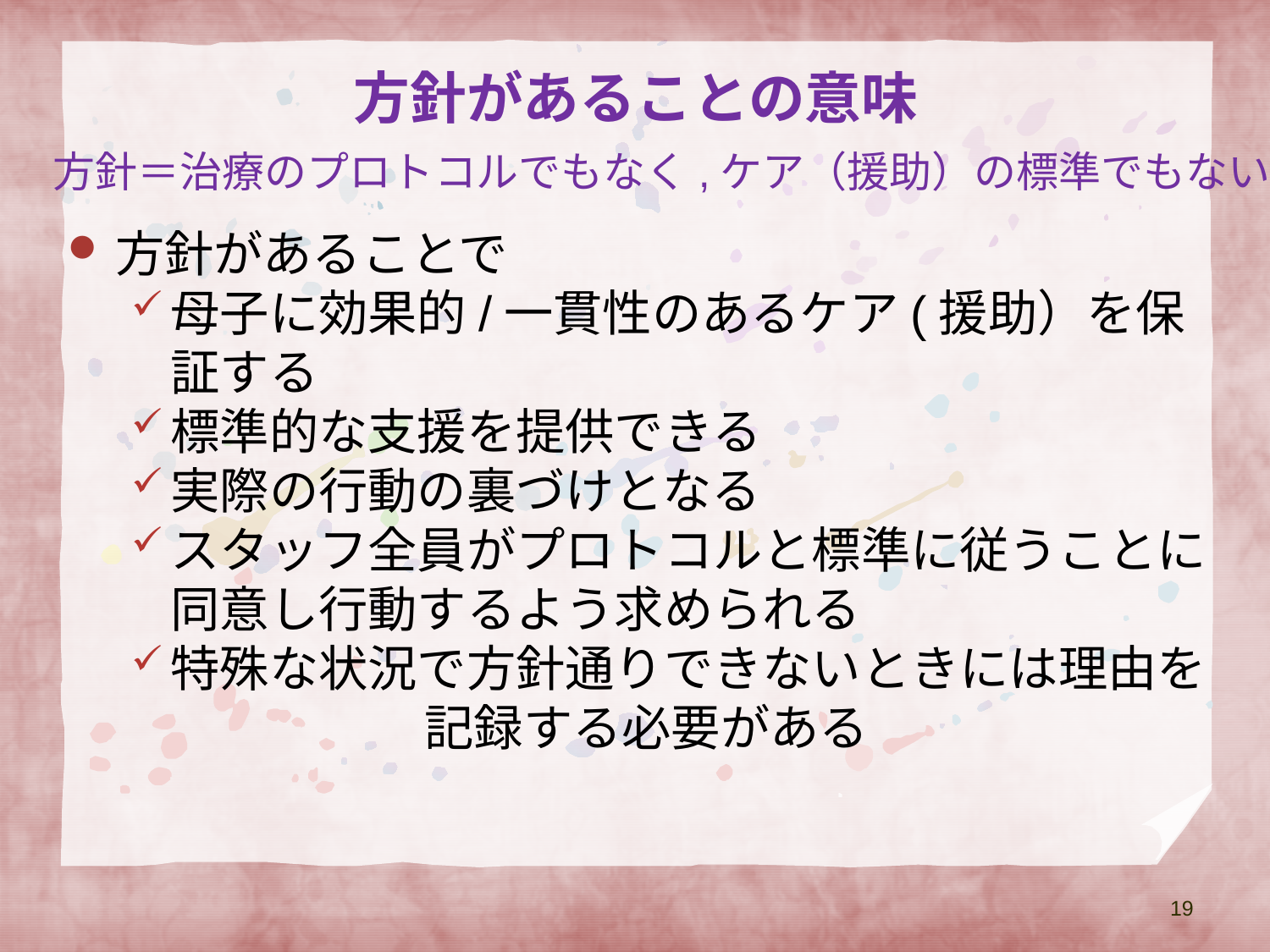

# 方針があることの意味
方針＝治療のプロトコルでもなく,ケア（援助）の標準でもない
方針があることで
母子に効果的/一貫性のあるケア(援助）を保証する
標準的な支援を提供できる
実際の行動の裏づけとなる
スタッフ全員がプロトコルと標準に従うことに同意し行動するよう求められる
特殊な状況で方針通りできないときには理由を		記録する必要がある
19